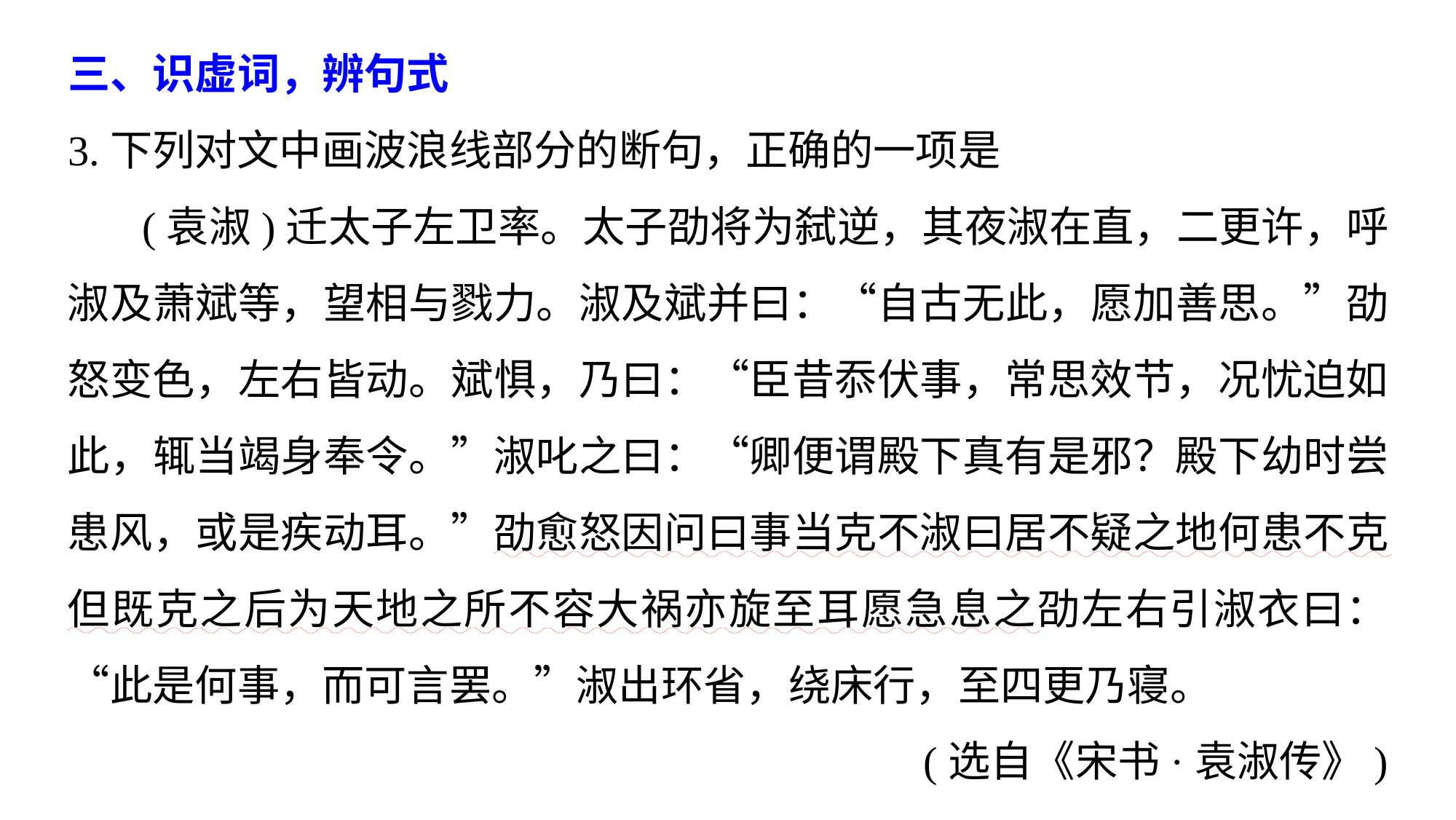

三、识虚词，辨句式
3.下列对文中画波浪线部分的断句，正确的一项是
       (袁淑)迁太子左卫率。太子劭将为弑逆，其夜淑在直，二更许，呼淑及萧斌等，望相与戮力。淑及斌并曰：“自古无此，愿加善思。”劭怒变色，左右皆动。斌惧，乃曰：“臣昔忝伏事，常思效节，况忧迫如此，辄当竭身奉令。”淑叱之曰：“卿便谓殿下真有是邪？殿下幼时尝患风，或是疾动耳。”劭愈怒因问曰事当克不淑曰居不疑之地何患不克但既克之后为天地之所不容大祸亦旋至耳愿急息之劭左右引淑衣曰：“此是何事，而可言罢。”淑出环省，绕床行，至四更乃寝。
(选自《宋书·袁淑传》)